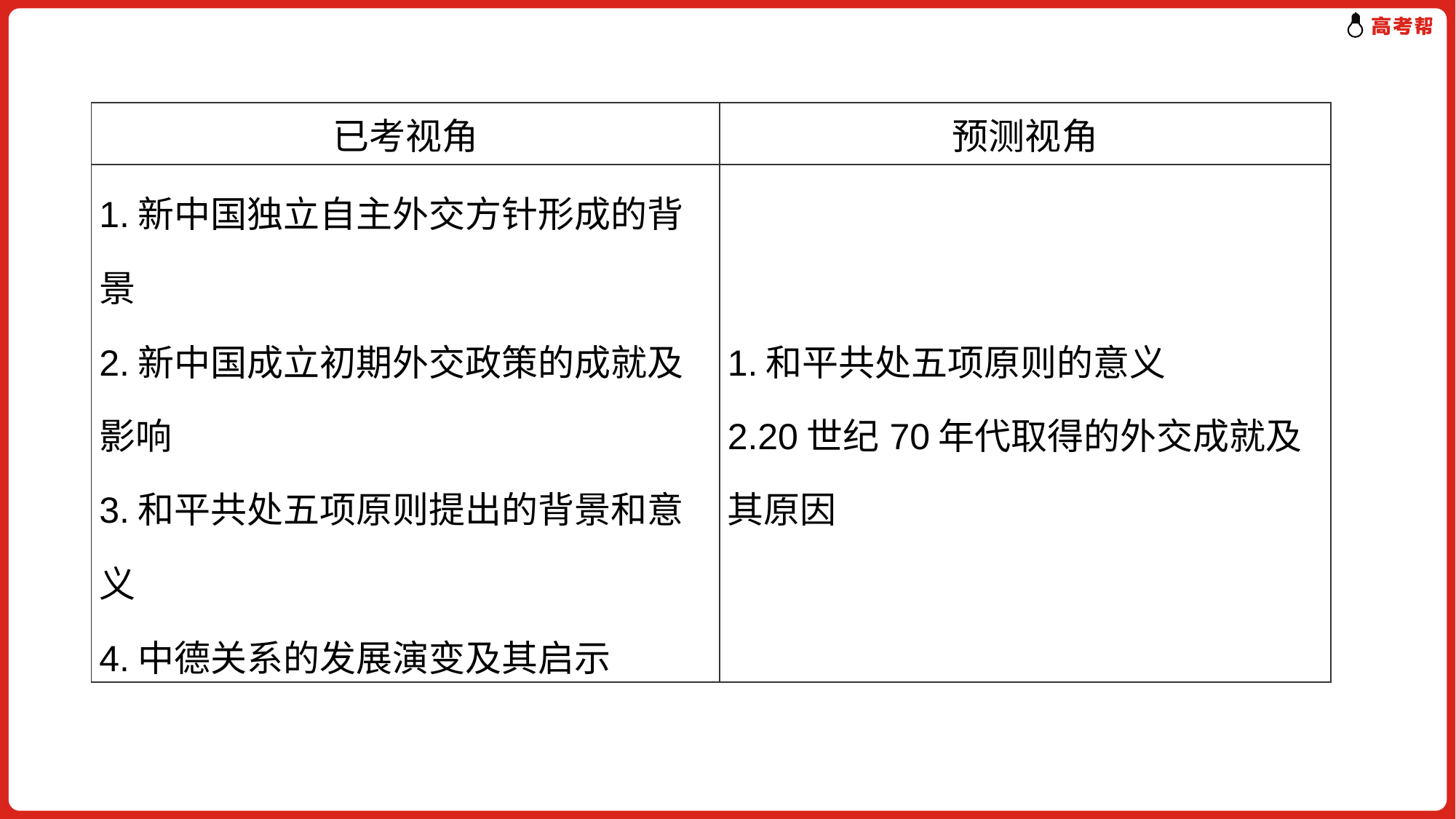

| 已考视角 | 预测视角 |
| --- | --- |
| 1.新中国独立自主外交方针形成的背景 2.新中国成立初期外交政策的成就及影响 3.和平共处五项原则提出的背景和意义 4.中德关系的发展演变及其启示 | 1.和平共处五项原则的意义 2.20世纪70年代取得的外交成就及其原因 |